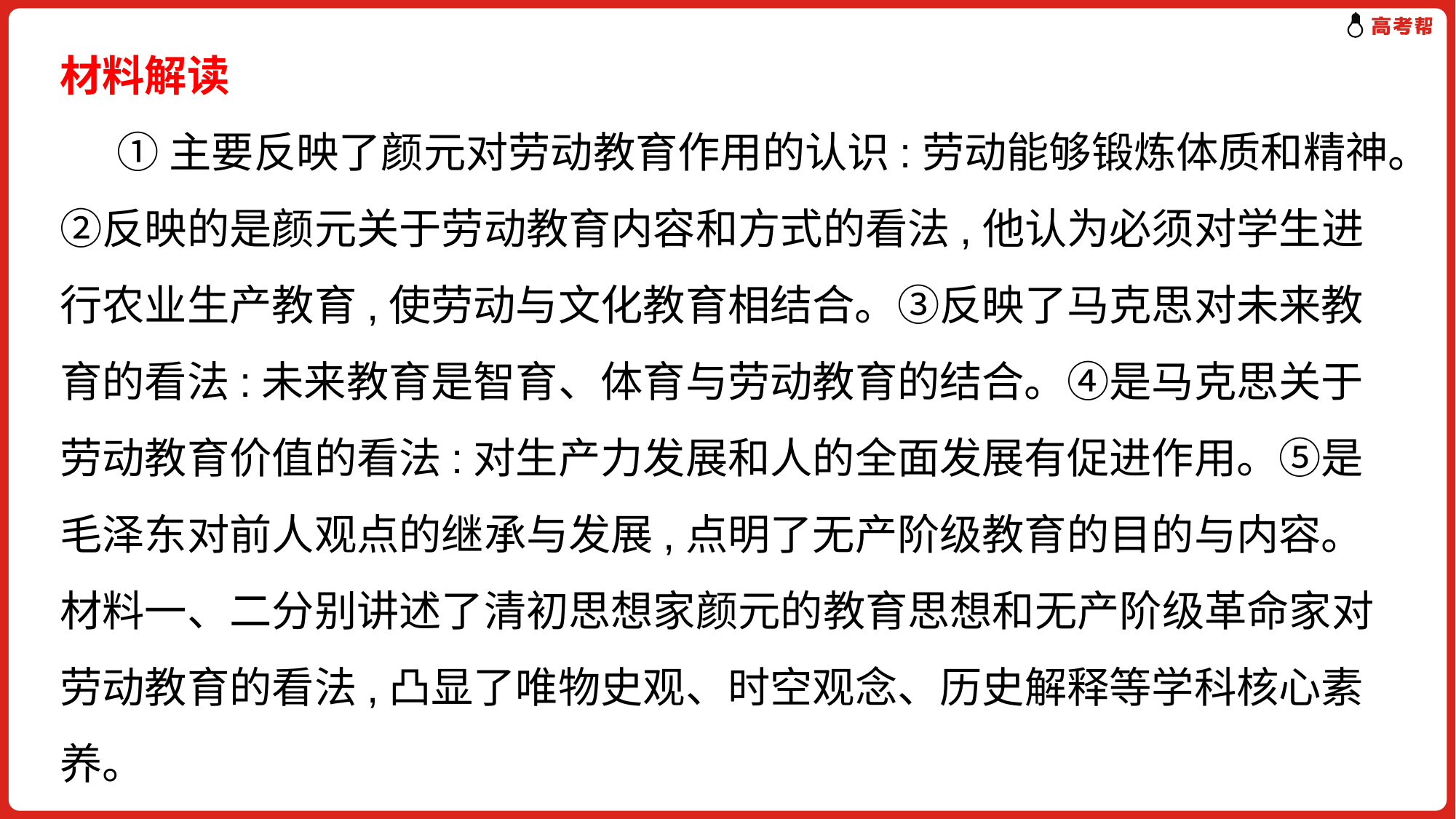

材料解读
      ①主要反映了颜元对劳动教育作用的认识:劳动能够锻炼体质和精神。②反映的是颜元关于劳动教育内容和方式的看法,他认为必须对学生进行农业生产教育,使劳动与文化教育相结合。③反映了马克思对未来教育的看法:未来教育是智育、体育与劳动教育的结合。④是马克思关于劳动教育价值的看法:对生产力发展和人的全面发展有促进作用。⑤是毛泽东对前人观点的继承与发展,点明了无产阶级教育的目的与内容。材料一、二分别讲述了清初思想家颜元的教育思想和无产阶级革命家对劳动教育的看法,凸显了唯物史观、时空观念、历史解释等学科核心素养。